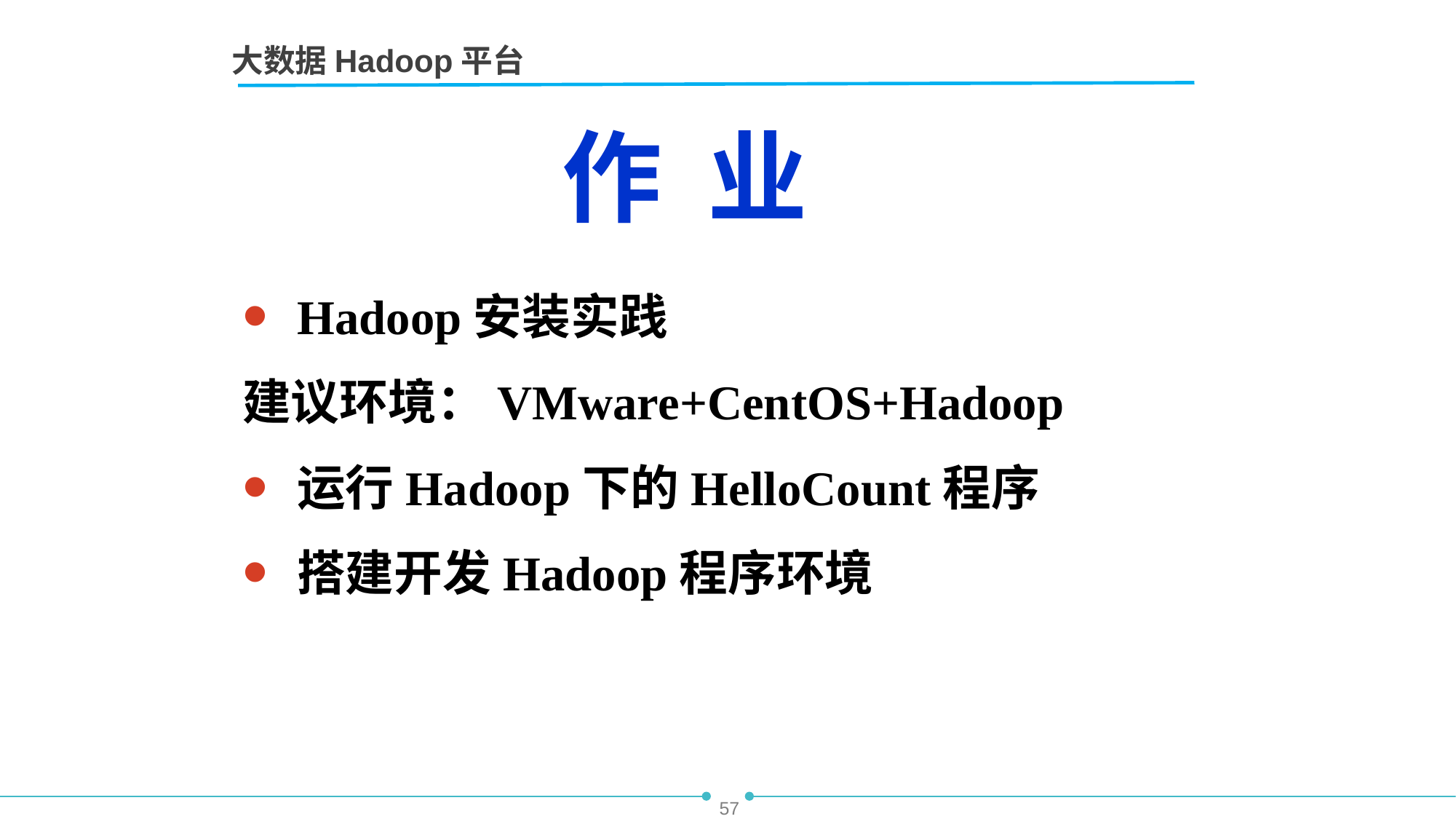

大数据Hadoop平台

作  业
Hadoop安装实践
建议环境：VMware+CentOS+Hadoop
运行Hadoop下的HelloCount程序
搭建开发Hadoop程序环境

57